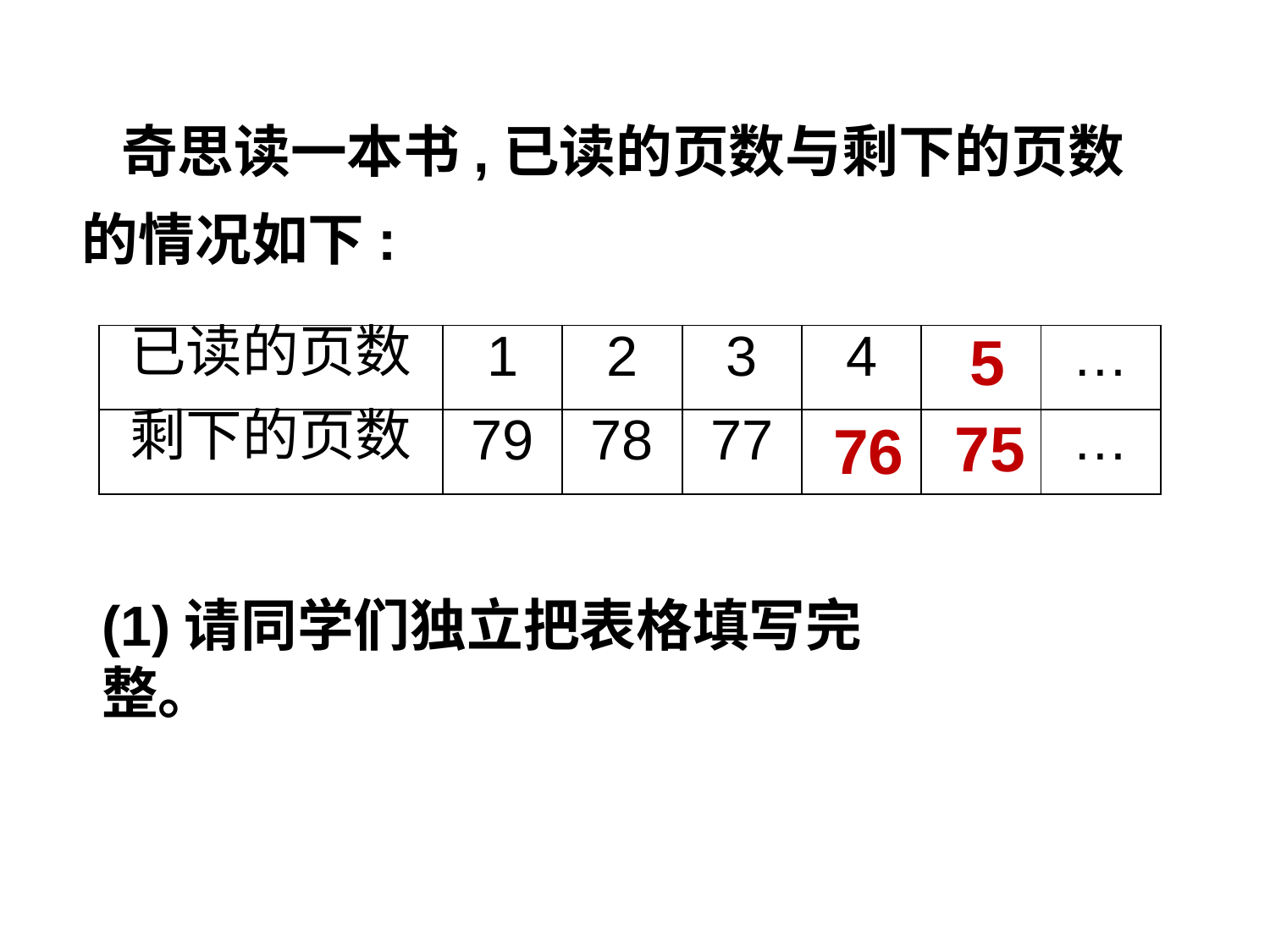

奇思读一本书,已读的页数与剩下的页数的情况如下:
5
| 已读的页数 | 1 | 2 | 3 | 4 |  | … |
| --- | --- | --- | --- | --- | --- | --- |
| 剩下的页数 | 79 | 78 | 77 |  |  | … |
75
76
(1)请同学们独立把表格填写完整。